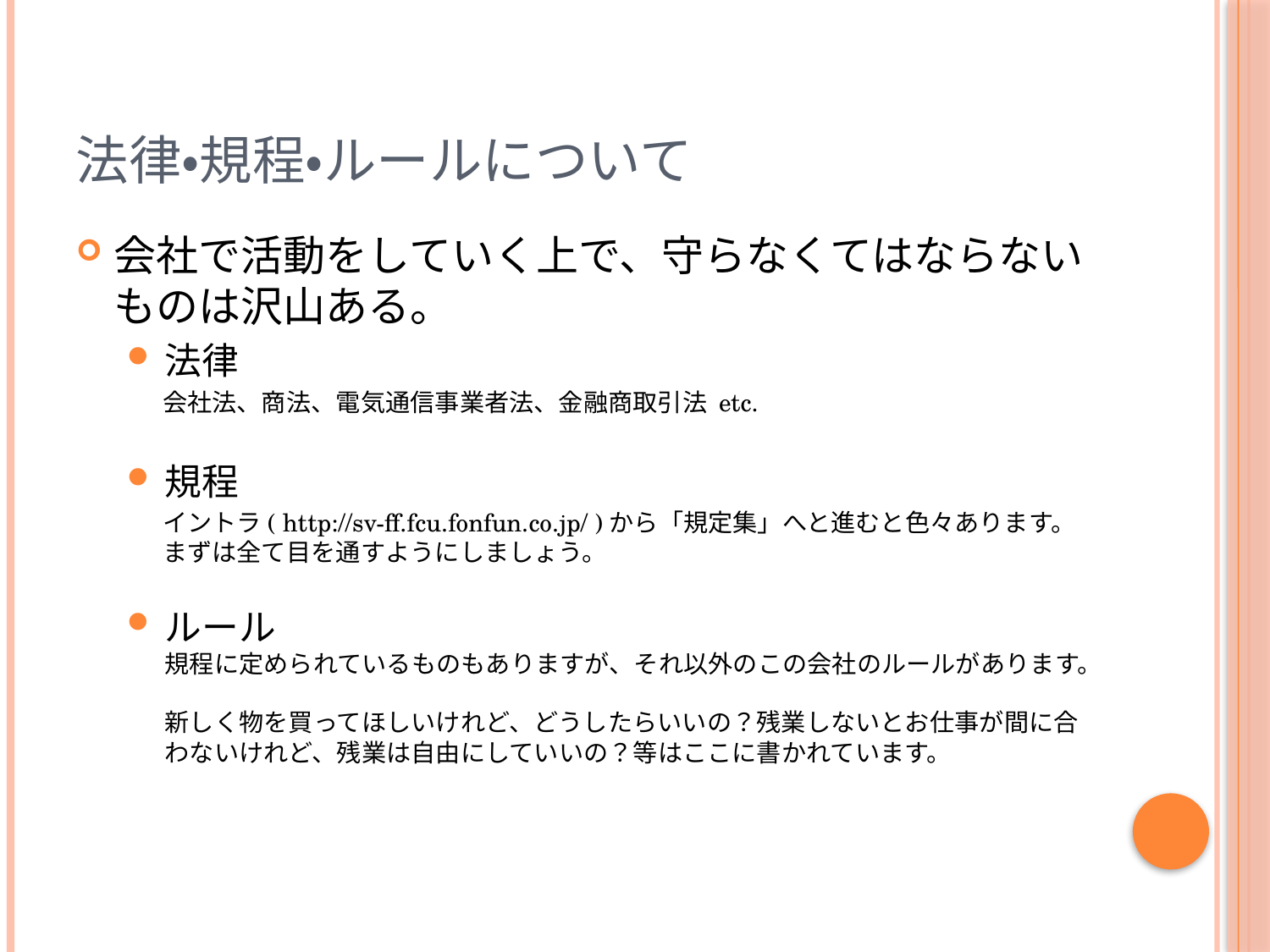

# 法律・規程・ルールについて
会社で活動をしていく上で、守らなくてはならないものは沢山ある。
法律
会社法、商法、電気通信事業者法、金融商取引法 etc.

規程
イントラ( http://sv-ff.fcu.fonfun.co.jp/ )から「規定集」へと進むと色々あります。
まずは全て目を通すようにしましょう。
ルール
規程に定められているものもありますが、それ以外のこの会社のルールがあります。
新しく物を買ってほしいけれど、どうしたらいいの？残業しないとお仕事が間に合わないけれど、残業は自由にしていいの？等はここに書かれています。